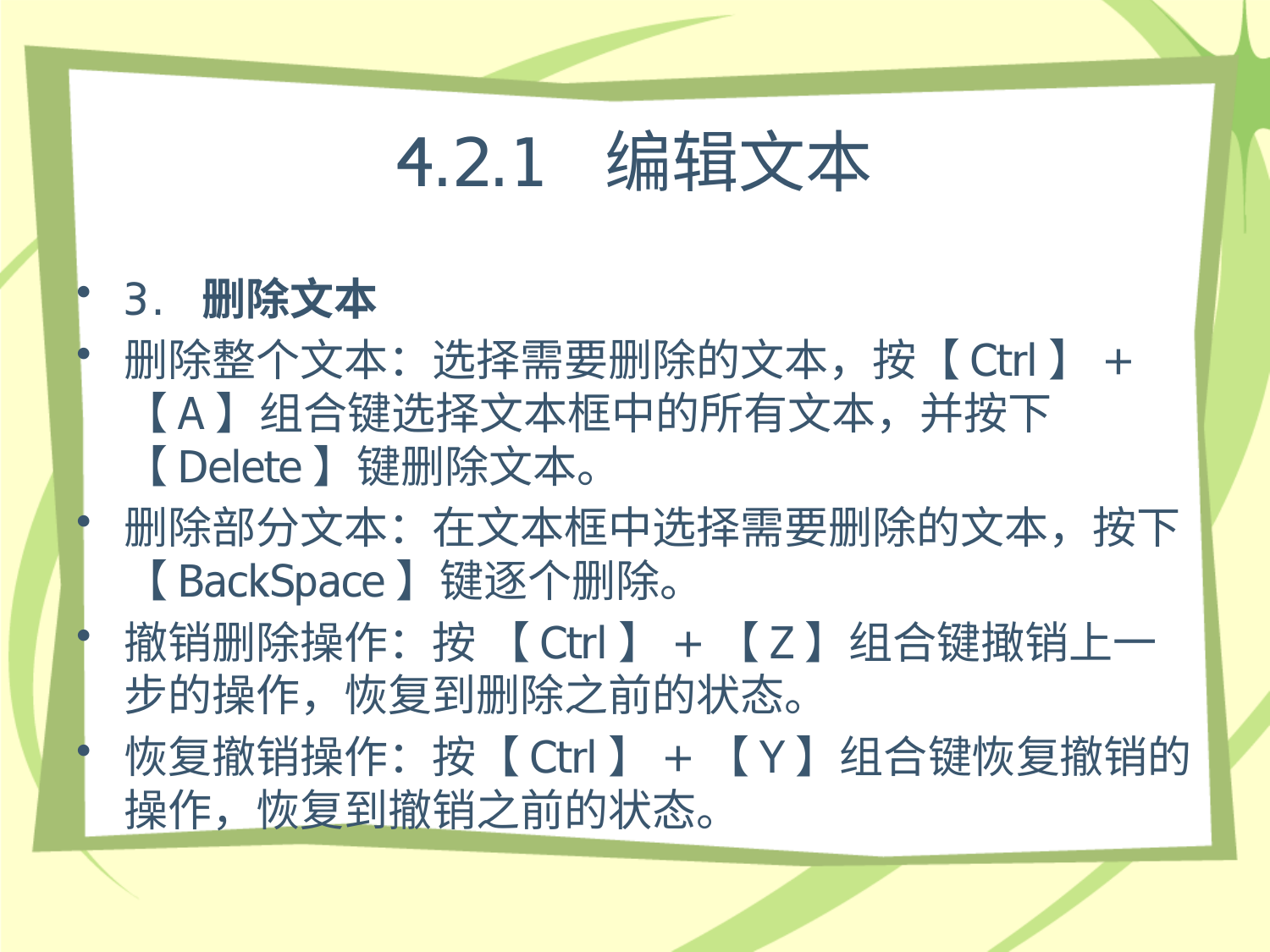

# 4.2.1  编辑文本
3.  删除文本
删除整个文本：选择需要删除的文本，按【Ctrl】+【A】组合键选择文本框中的所有文本，并按下【Delete】键删除文本。
删除部分文本：在文本框中选择需要删除的文本，按下【BackSpace】键逐个删除。
撤销删除操作：按 【Ctrl】+【Z】组合键撖销上一步的操作，恢复到删除之前的状态。
恢复撤销操作：按【Ctrl】+【Y】组合键恢复撤销的操作，恢复到撤销之前的状态。